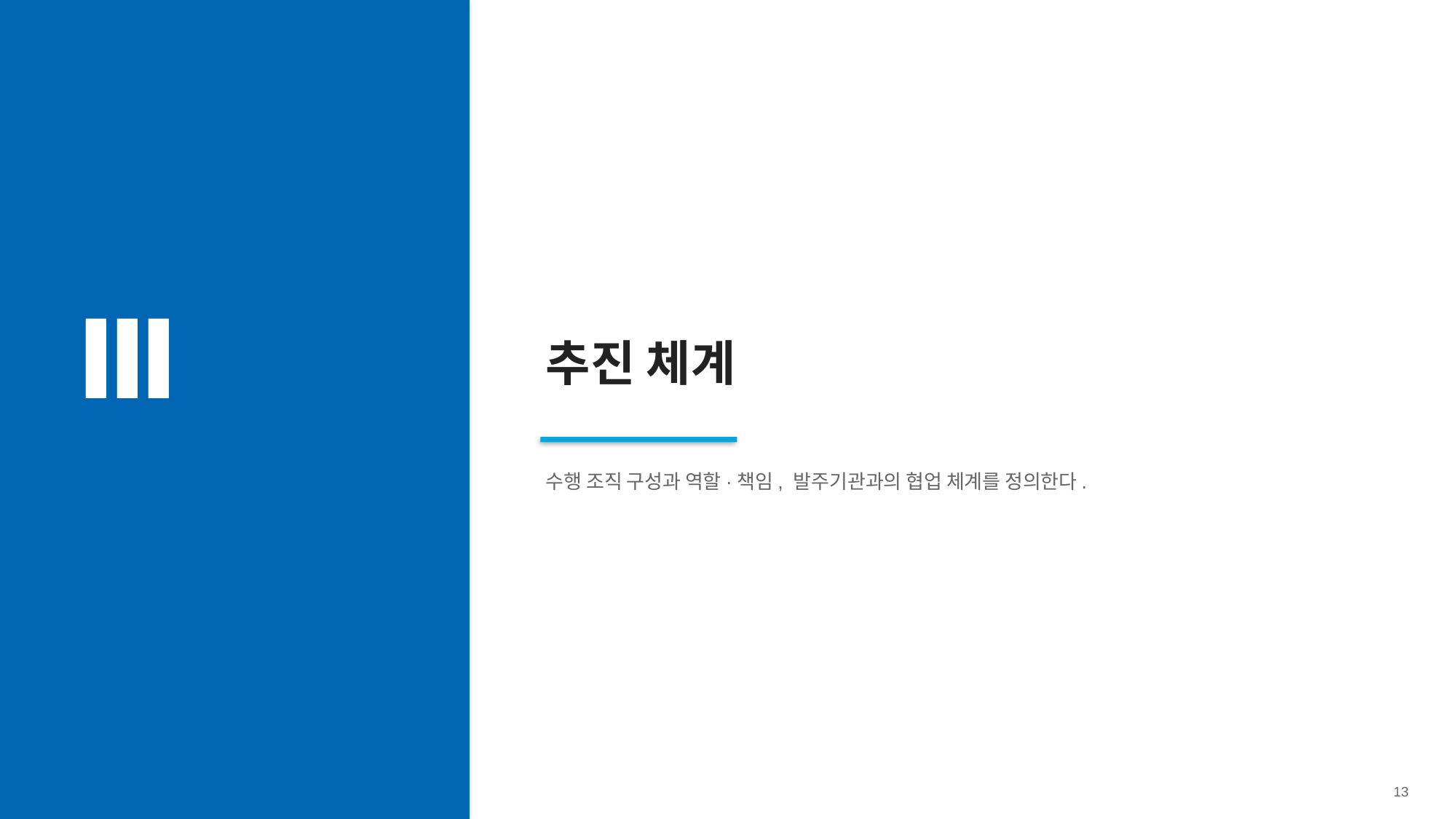

Ⅲ
추진 체계

수행 조직 구성과 역할·책임, 발주기관과의 협업 체계를 정의한다.
13